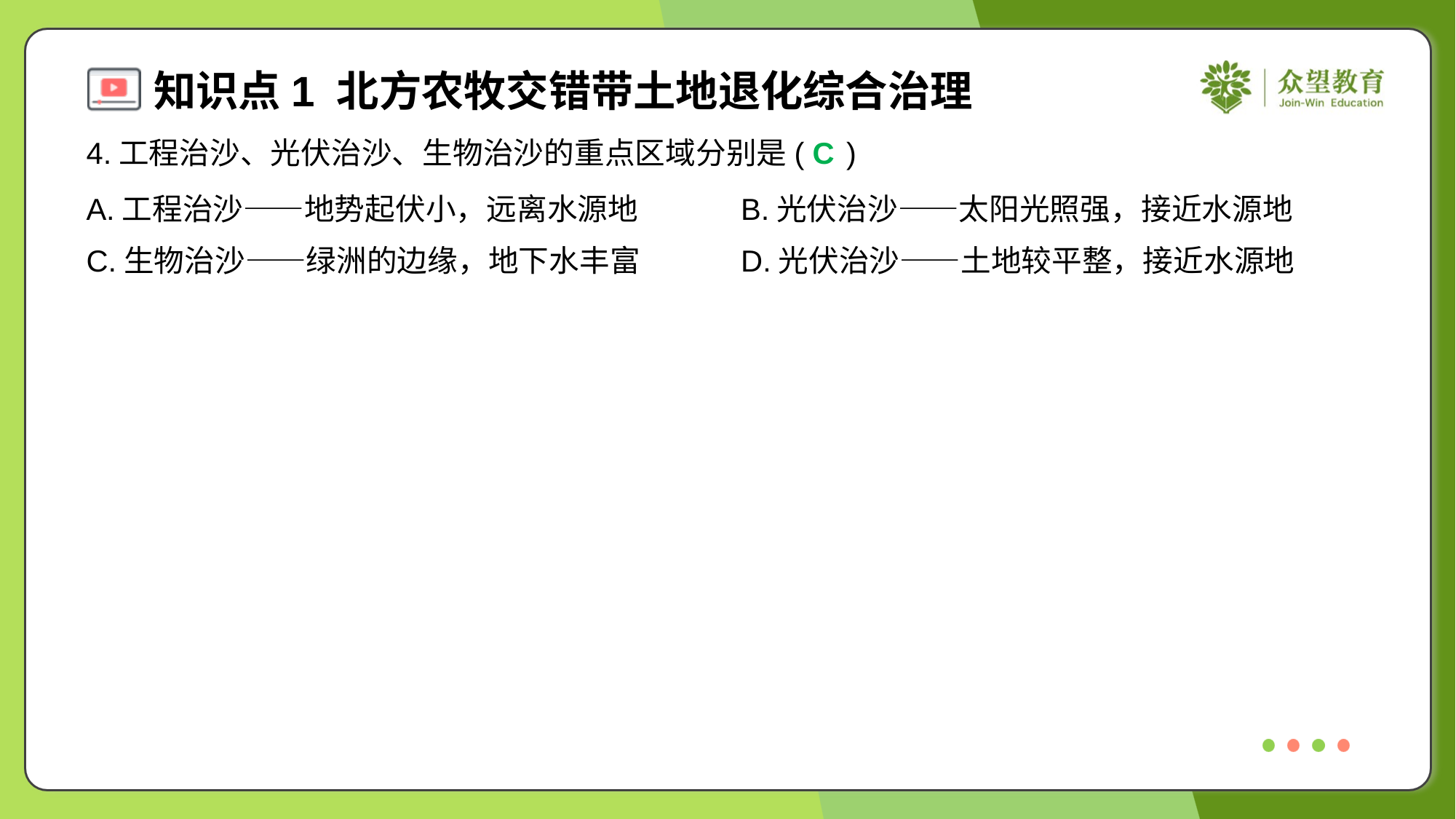

4.工程治沙、光伏治沙、生物治沙的重点区域分别是(     )
C
A.工程治沙——地势起伏小，远离水源地	B.光伏治沙——太阳光照强，接近水源地
C.生物治沙——绿洲的边缘，地下水丰富	D.光伏治沙——土地较平整，接近水源地